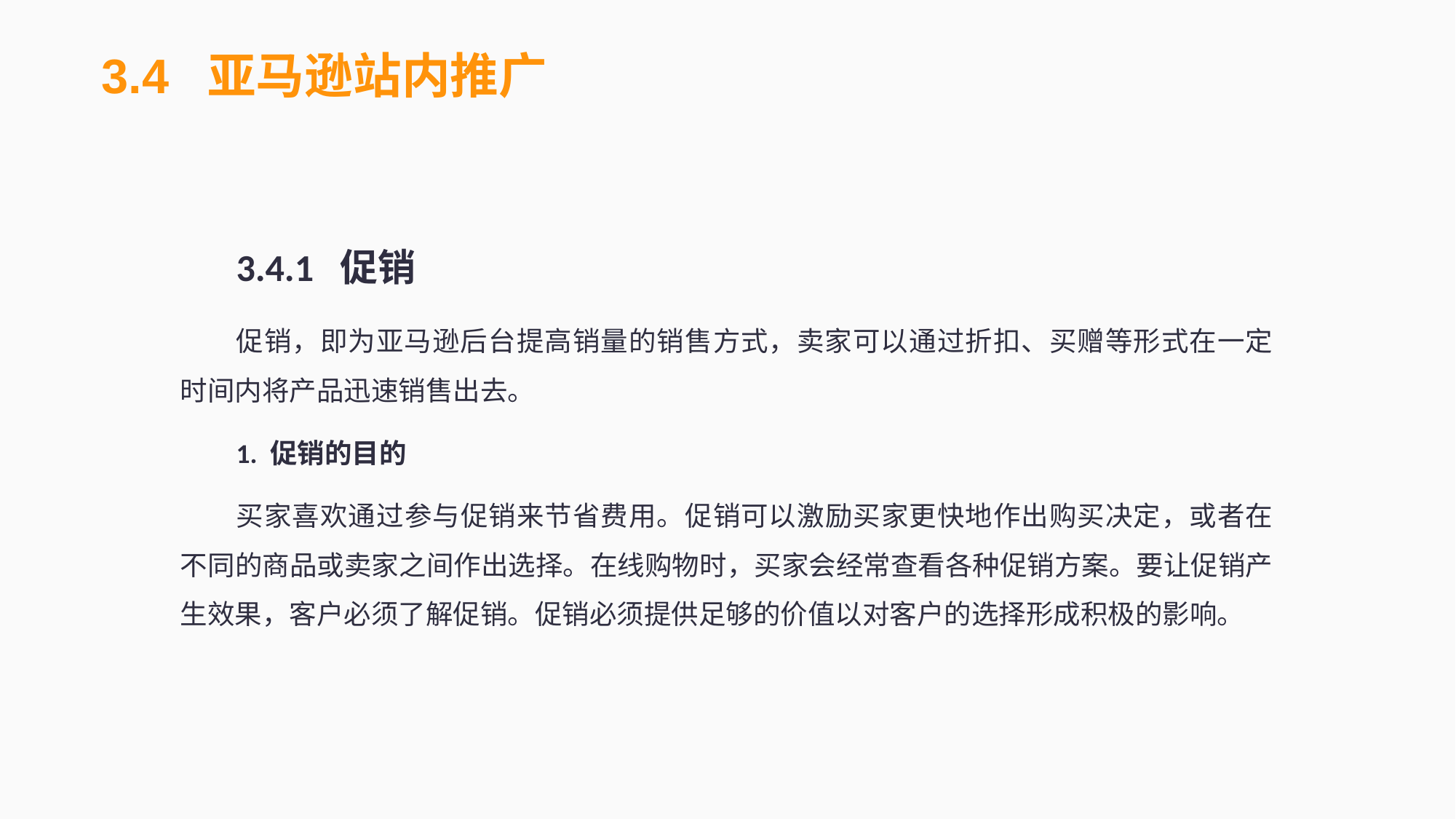

3.4  亚马逊站内推广
3.4.1  促销
促销，即为亚马逊后台提高销量的销售方式，卖家可以通过折扣、买赠等形式在一定时间内将产品迅速销售出去。
1. 促销的目的
买家喜欢通过参与促销来节省费用。促销可以激励买家更快地作出购买决定，或者在不同的商品或卖家之间作出选择。在线购物时，买家会经常查看各种促销方案。要让促销产生效果，客户必须了解促销。促销必须提供足够的价值以对客户的选择形成积极的影响。